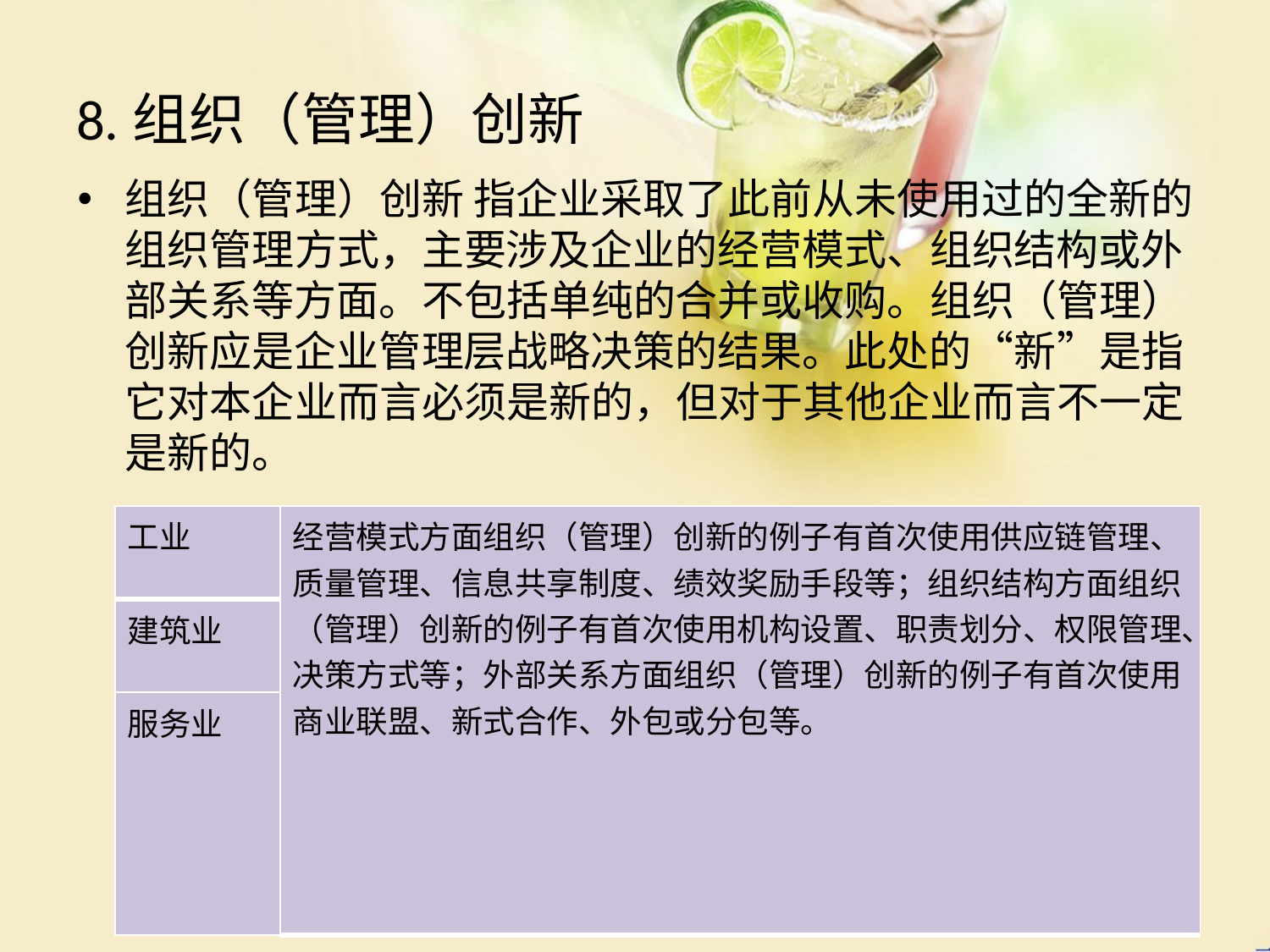

# 8.组织（管理）创新
组织（管理）创新 指企业采取了此前从未使用过的全新的组织管理方式，主要涉及企业的经营模式、组织结构或外部关系等方面。不包括单纯的合并或收购。组织（管理）创新应是企业管理层战略决策的结果。此处的“新”是指它对本企业而言必须是新的，但对于其他企业而言不一定是新的。

| 工业 | 经营模式方面组织（管理）创新的例子有首次使用供应链管理、质量管理、信息共享制度、绩效奖励手段等；组织结构方面组织（管理）创新的例子有首次使用机构设置、职责划分、权限管理、决策方式等；外部关系方面组织（管理）创新的例子有首次使用商业联盟、新式合作、外包或分包等。 |
| --- | --- |
| 建筑业 |  |
| 服务业 |  |